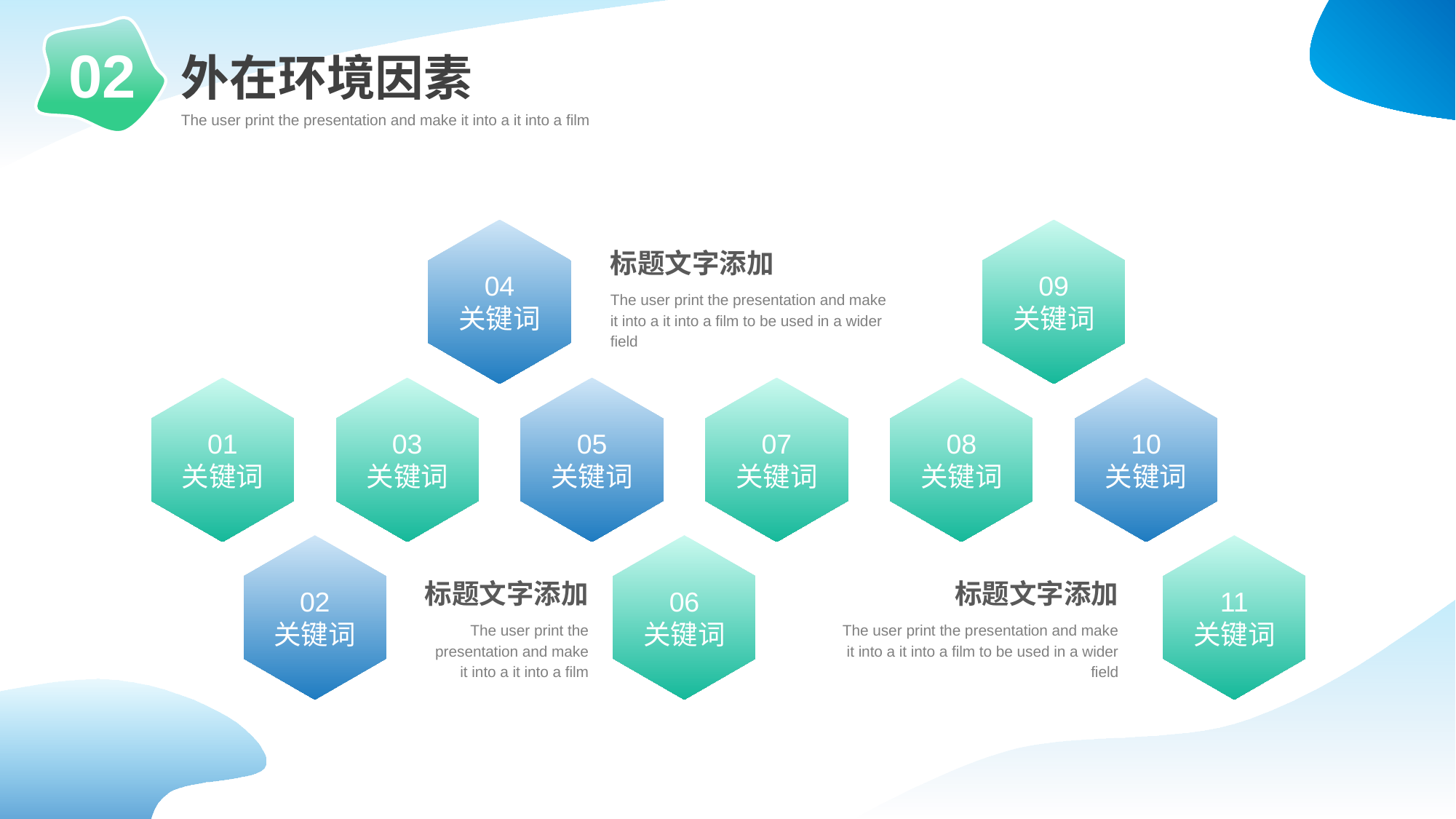

02
外在环境因素
The user print the presentation and make it into a it into a film
04
关键词
09
关键词
01
关键词
03
关键词
05
关键词
07
关键词
08
关键词
10
关键词
11
关键词
02
关键词
06
关键词
标题文字添加
The user print the presentation and make it into a it into a film to be used in a wider field
标题文字添加
The user print the presentation and make it into a it into a film
标题文字添加
The user print the presentation and make it into a it into a film to be used in a wider field